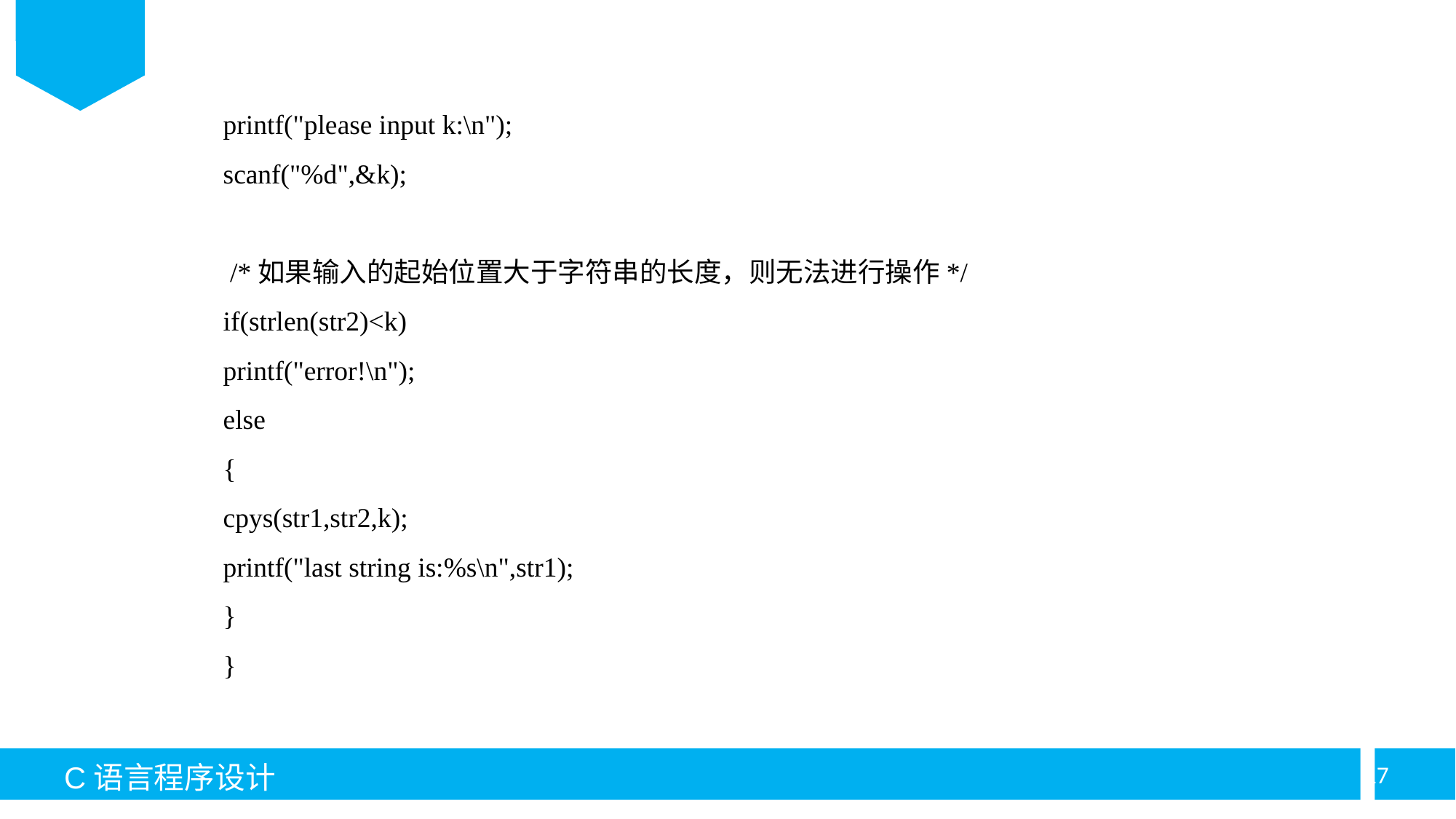

printf("please input k:\n");
scanf("%d",&k);

 /*如果输入的起始位置大于字符串的长度，则无法进行操作*/
if(strlen(str2)<k)
printf("error!\n");
else
{
cpys(str1,str2,k);
printf("last string is:%s\n",str1);
}
}